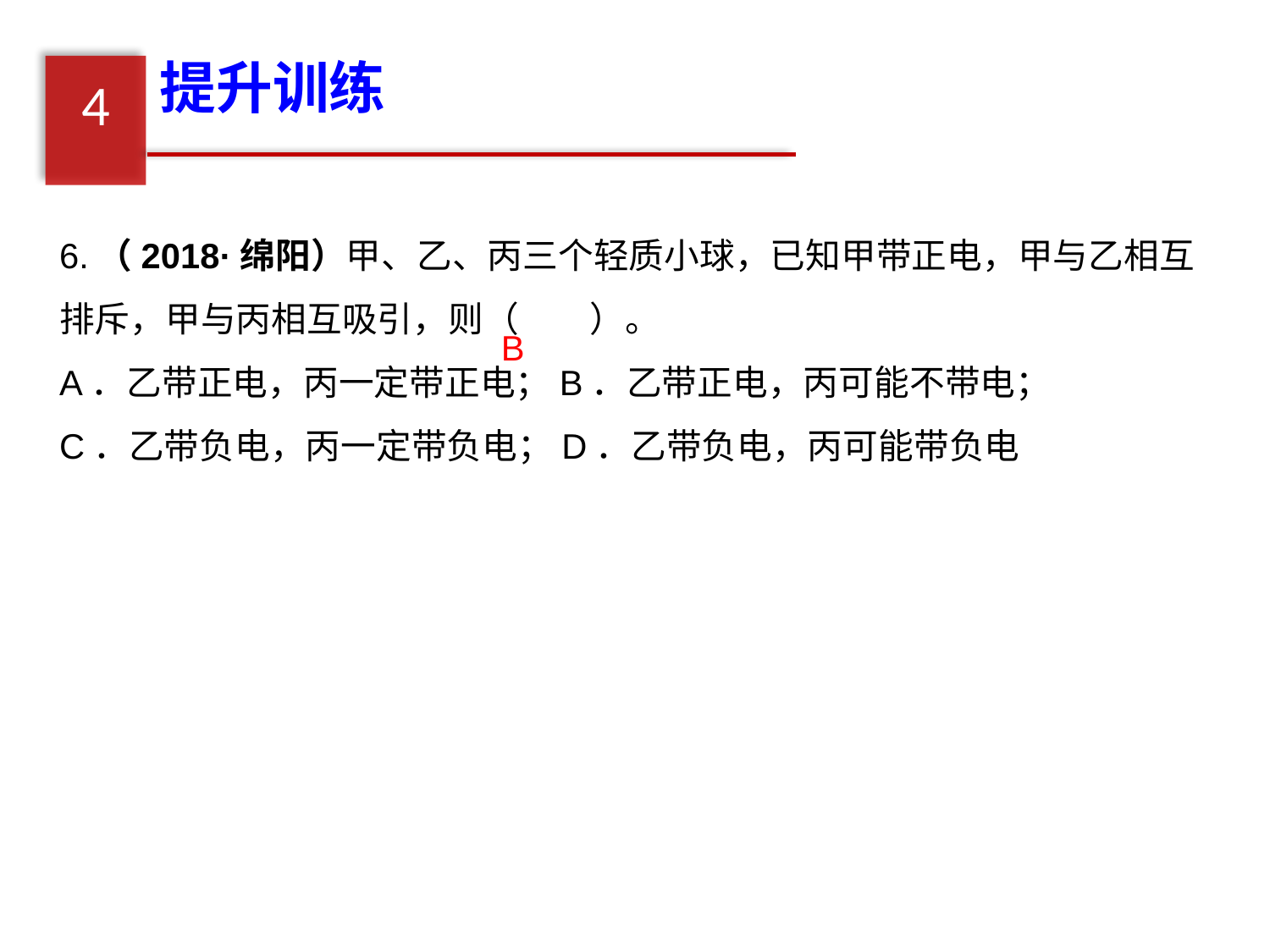

提升训练

4
6.（2018·绵阳）甲、乙、丙三个轻质小球，已知甲带正电，甲与乙相互排斥，甲与丙相互吸引，则（　　）。
A．乙带正电，丙一定带正电；B．乙带正电，丙可能不带电；
C．乙带负电，丙一定带负电；D．乙带负电，丙可能带负电
B